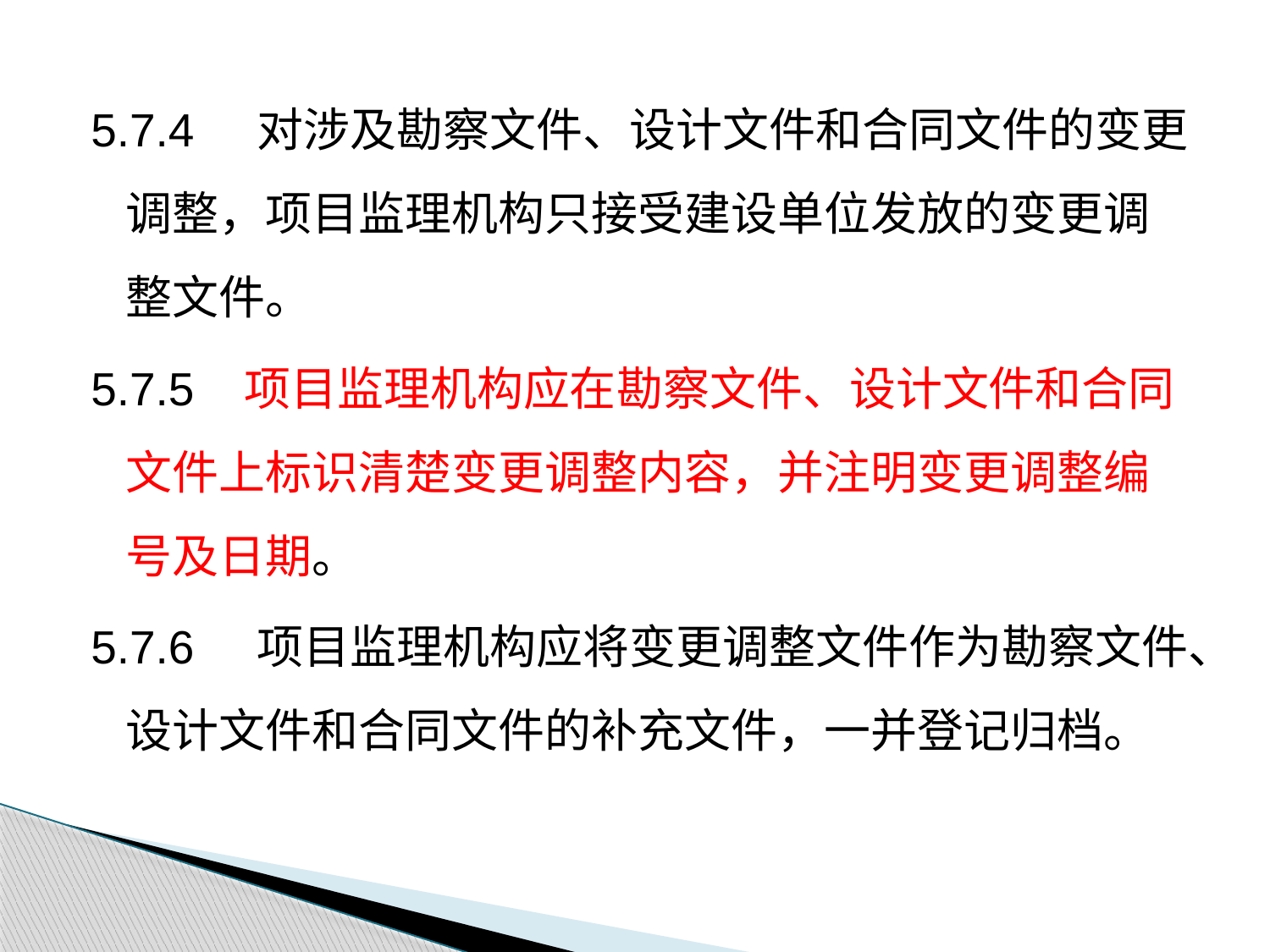

5.7.4    对涉及勘察文件、设计文件和合同文件的变更调整，项目监理机构只接受建设单位发放的变更调整文件。
5.7.5   项目监理机构应在勘察文件、设计文件和合同文件上标识清楚变更调整内容，并注明变更调整编号及日期。
5.7.6    项目监理机构应将变更调整文件作为勘察文件、设计文件和合同文件的补充文件，一并登记归档。